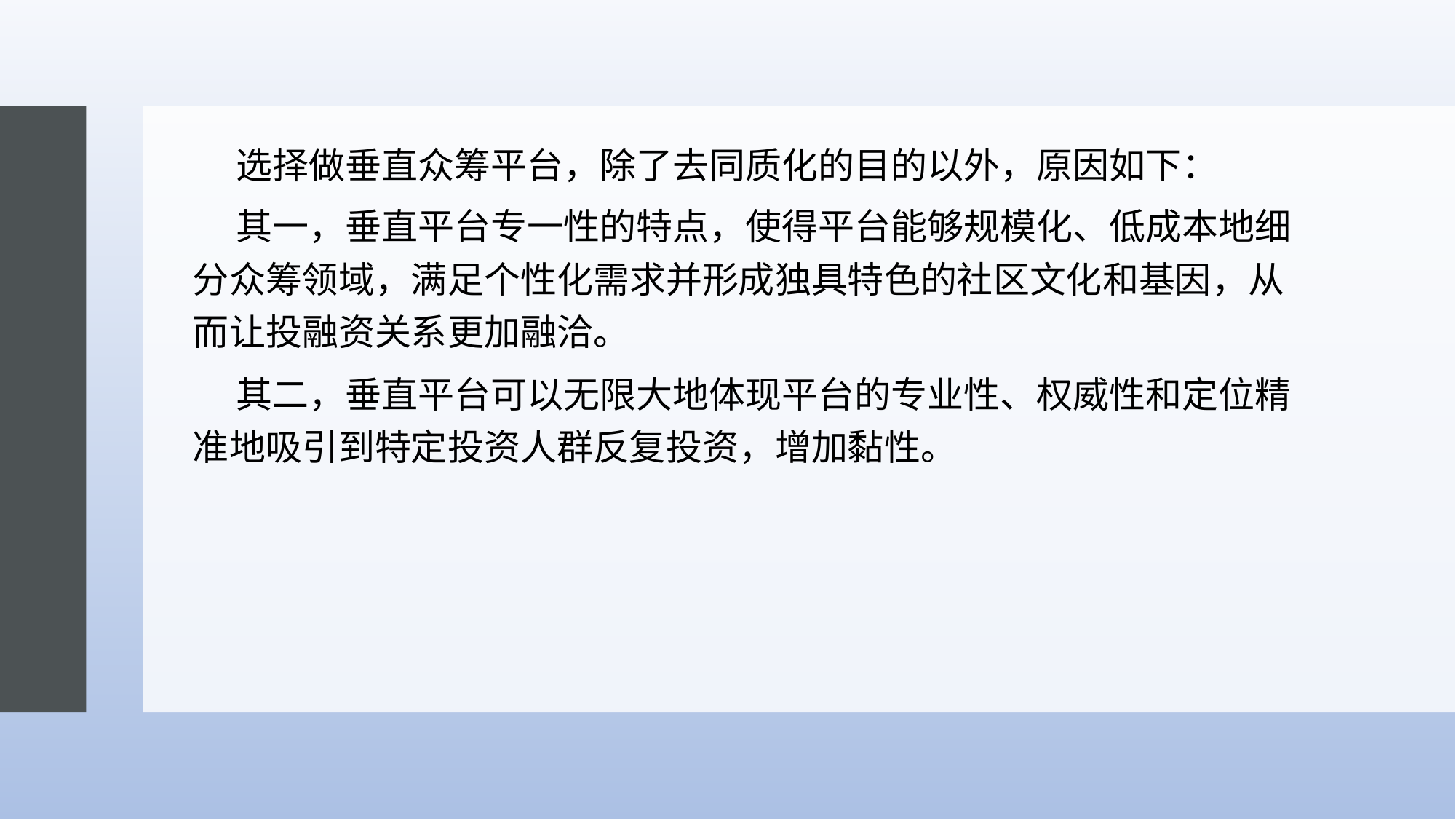

选择做垂直众筹平台，除了去同质化的目的以外，原因如下：
    其一，垂直平台专一性的特点，使得平台能够规模化、低成本地细分众筹领域，满足个性化需求并形成独具特色的社区文化和基因，从而让投融资关系更加融洽。
    其二，垂直平台可以无限大地体现平台的专业性、权威性和定位精准地吸引到特定投资人群反复投资，增加黏性。